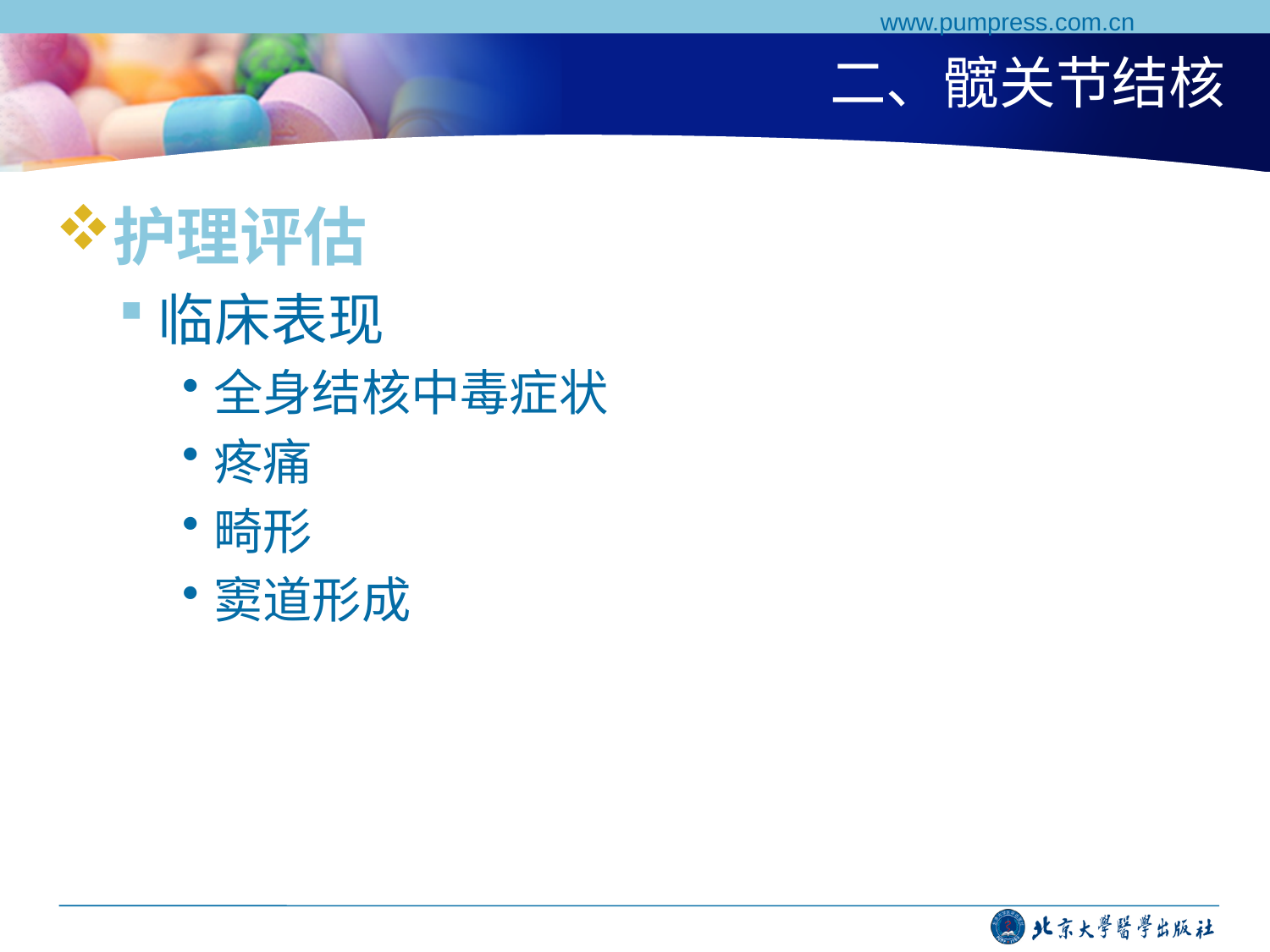

www.pumpress.com.cn
# 二、髋关节结核
护理评估
临床表现
全身结核中毒症状
疼痛
畸形
窦道形成